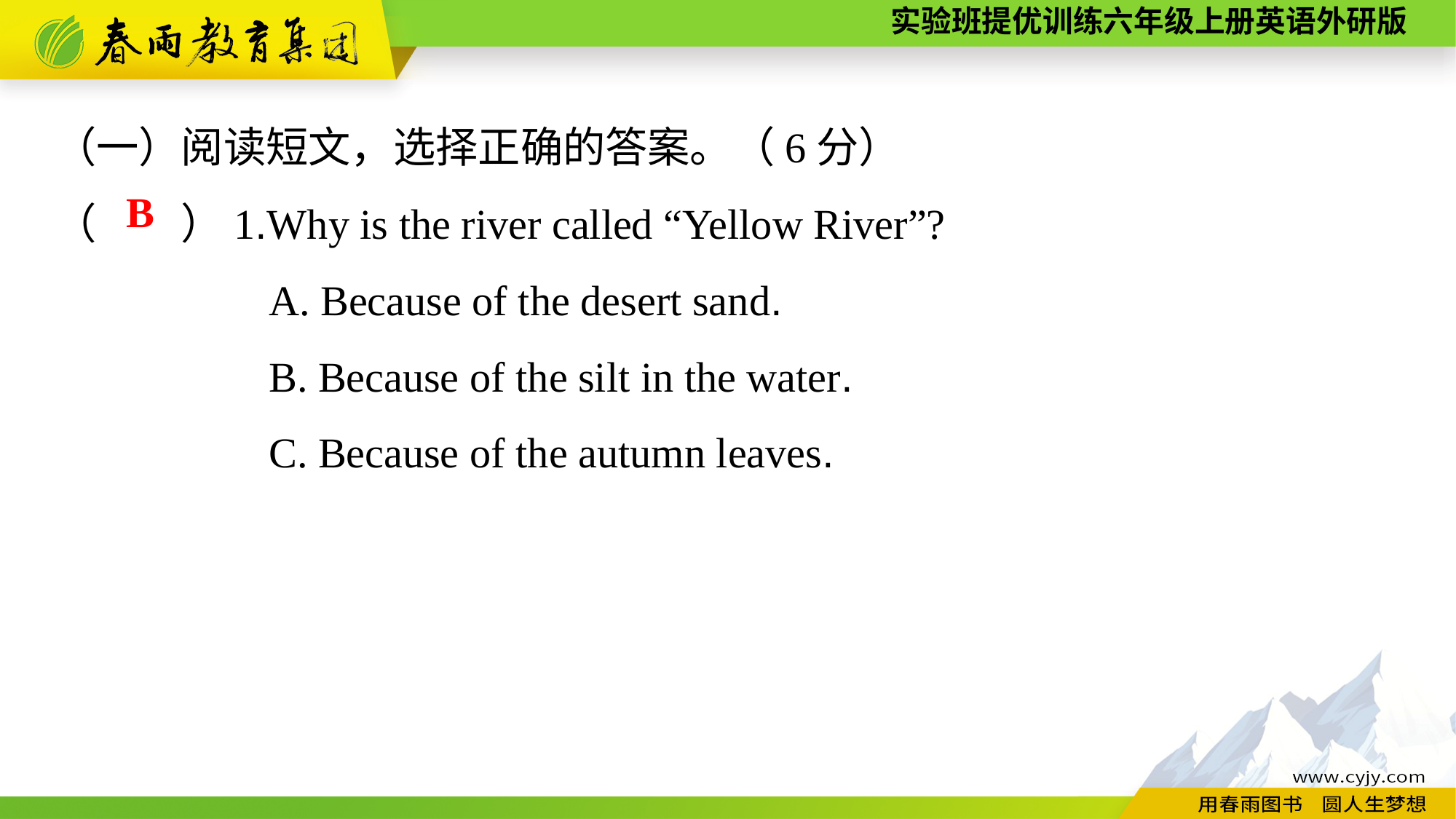

（一）阅读短文，选择正确的答案。（6分）
（　　）1.Why is the river called “Yellow River”?
A. Because of the desert sand.
B. Because of the silt in the water.
C. Because of the autumn leaves.
B